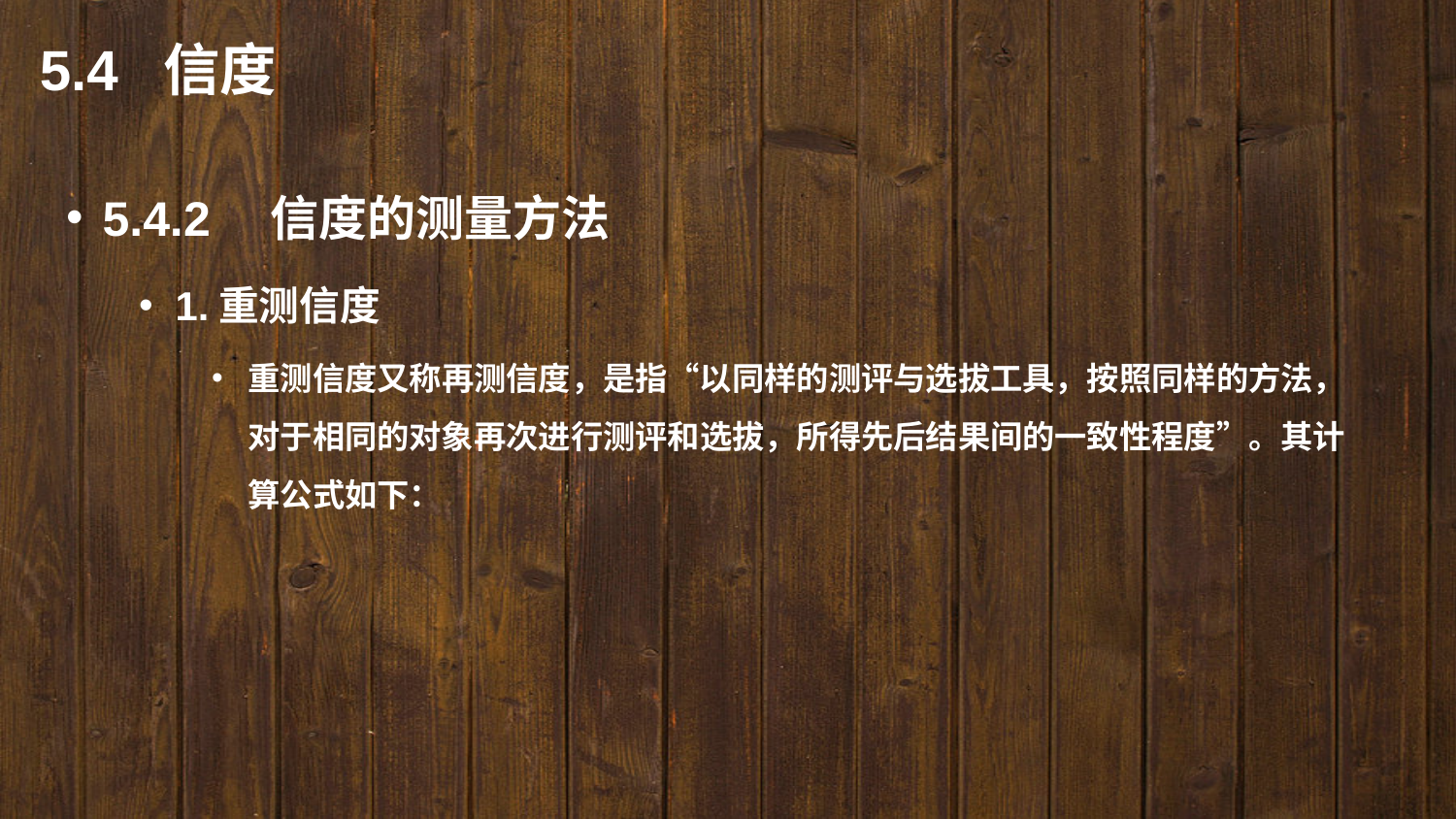

5.4  信度
5.4.2　信度的测量方法
1.重测信度
重测信度又称再测信度，是指“以同样的测评与选拔工具，按照同样的方法，对于相同的对象再次进行测评和选拔，所得先后结果间的一致性程度”。其计算公式如下：